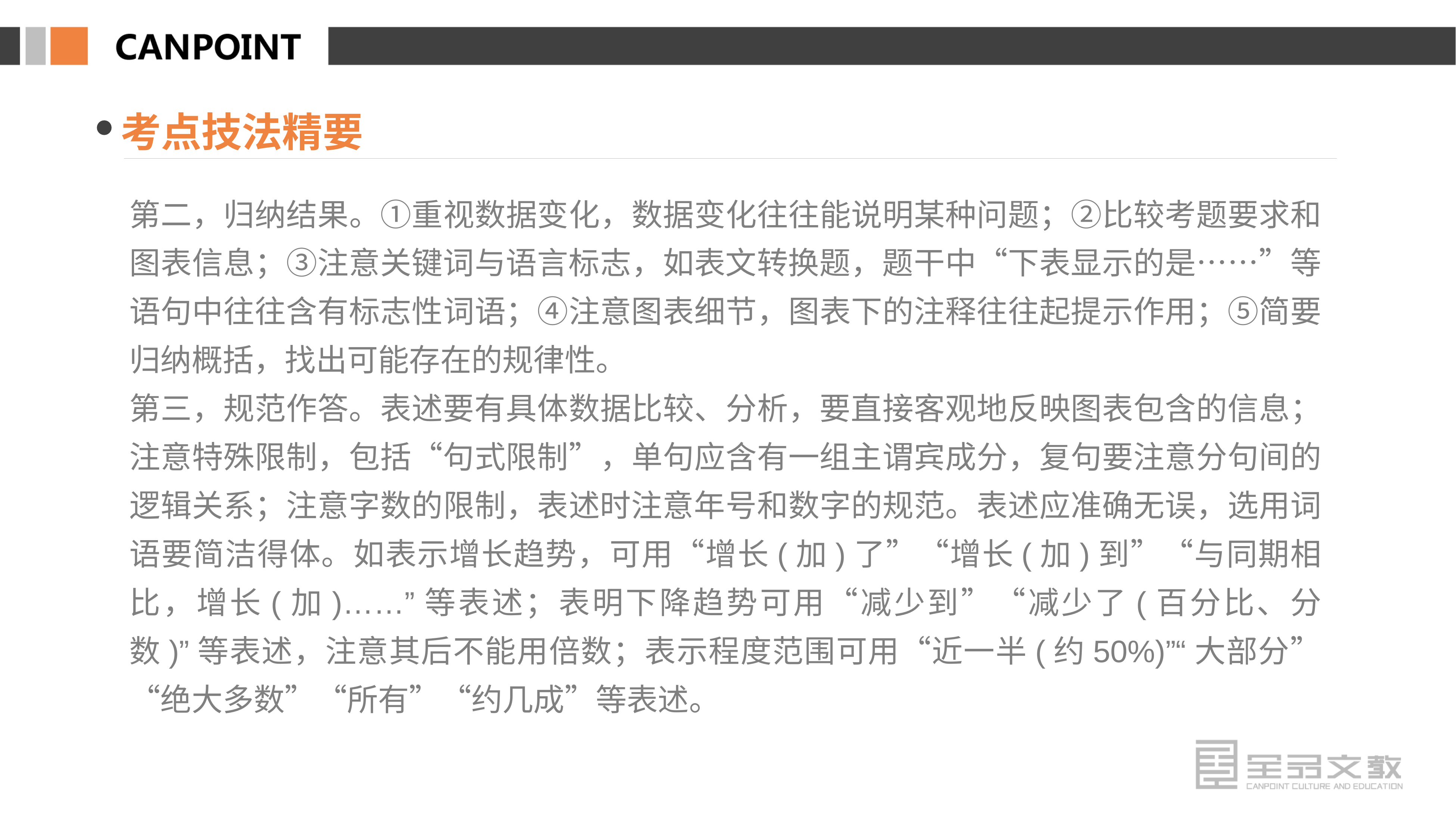

考点技法精要

第二，归纳结果。①重视数据变化，数据变化往往能说明某种问题；②比较考题要求和图表信息；③注意关键词与语言标志，如表文转换题，题干中“下表显示的是……”等语句中往往含有标志性词语；④注意图表细节，图表下的注释往往起提示作用；⑤简要归纳概括，找出可能存在的规律性。
第三，规范作答。表述要有具体数据比较、分析，要直接客观地反映图表包含的信息；注意特殊限制，包括“句式限制”，单句应含有一组主谓宾成分，复句要注意分句间的逻辑关系；注意字数的限制，表述时注意年号和数字的规范。表述应准确无误，选用词语要简洁得体。如表示增长趋势，可用“增长(加)了”“增长(加)到”“与同期相比，增长(加)……”等表述；表明下降趋势可用“减少到”“减少了(百分比、分数)”等表述，注意其后不能用倍数；表示程度范围可用“近一半(约50%)”“大部分”“绝大多数”“所有”“约几成”等表述。